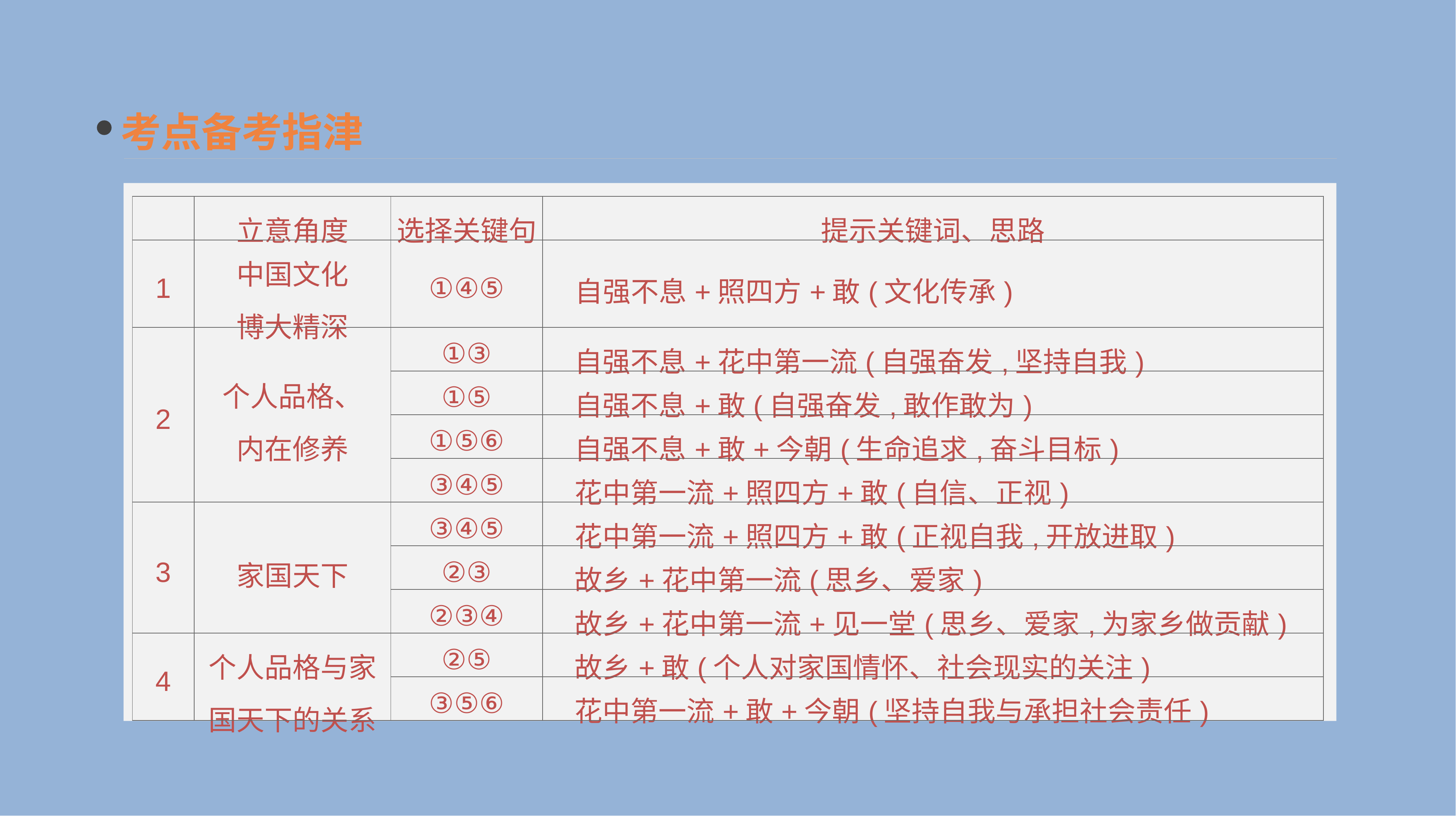

考点备考指津

|  | 立意角度 | 选择关键句 | 提示关键词、思路 |
| --- | --- | --- | --- |
| 1 | 中国文化 博大精深 | ①④⑤ | 自强不息+照四方+敢(文化传承) |
| 2 | 个人品格、 内在修养 | ①③ | 自强不息+花中第一流(自强奋发,坚持自我) |
|  |  | ①⑤ | 自强不息+敢(自强奋发,敢作敢为) |
|  |  | ①⑤⑥ | 自强不息+敢+今朝(生命追求,奋斗目标) |
|  |  | ③④⑤ | 花中第一流+照四方+敢(自信、正视) |
| 3 | 家国天下 | ③④⑤ | 花中第一流+照四方+敢(正视自我,开放进取) |
|  |  | ②③ | 故乡+花中第一流(思乡、爱家) |
|  |  | ②③④ | 故乡+花中第一流+见一堂(思乡、爱家,为家乡做贡献) |
| 4 | 个人品格与家国天下的关系 | ②⑤ | 故乡+敢(个人对家国情怀、社会现实的关注) |
|  |  | ③⑤⑥ | 花中第一流+敢+今朝(坚持自我与承担社会责任) |